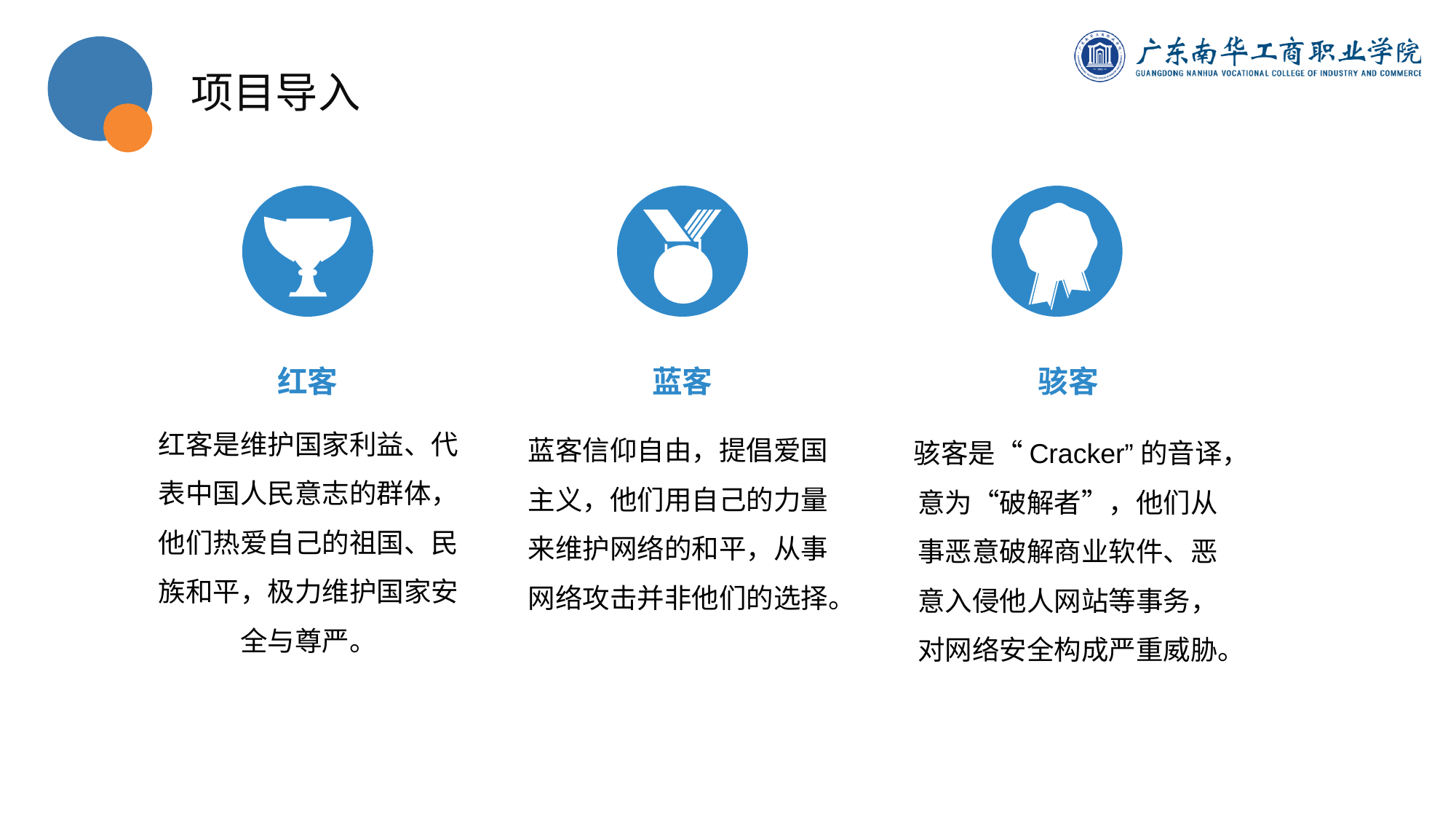

项目导入

红客
蓝客
骇客
蓝客信仰自由，提倡爱国主义，他们用自己的力量来维护网络的和平，从事网络攻击并非他们的选择。
红客是维护国家利益、代表中国人民意志的群体，他们热爱自己的祖国、民族和平，极力维护国家安全与尊严。
骇客是“Cracker”的音译，意为“破解者”，他们从事恶意破解商业软件、恶意入侵他人网站等事务，对网络安全构成严重威胁。